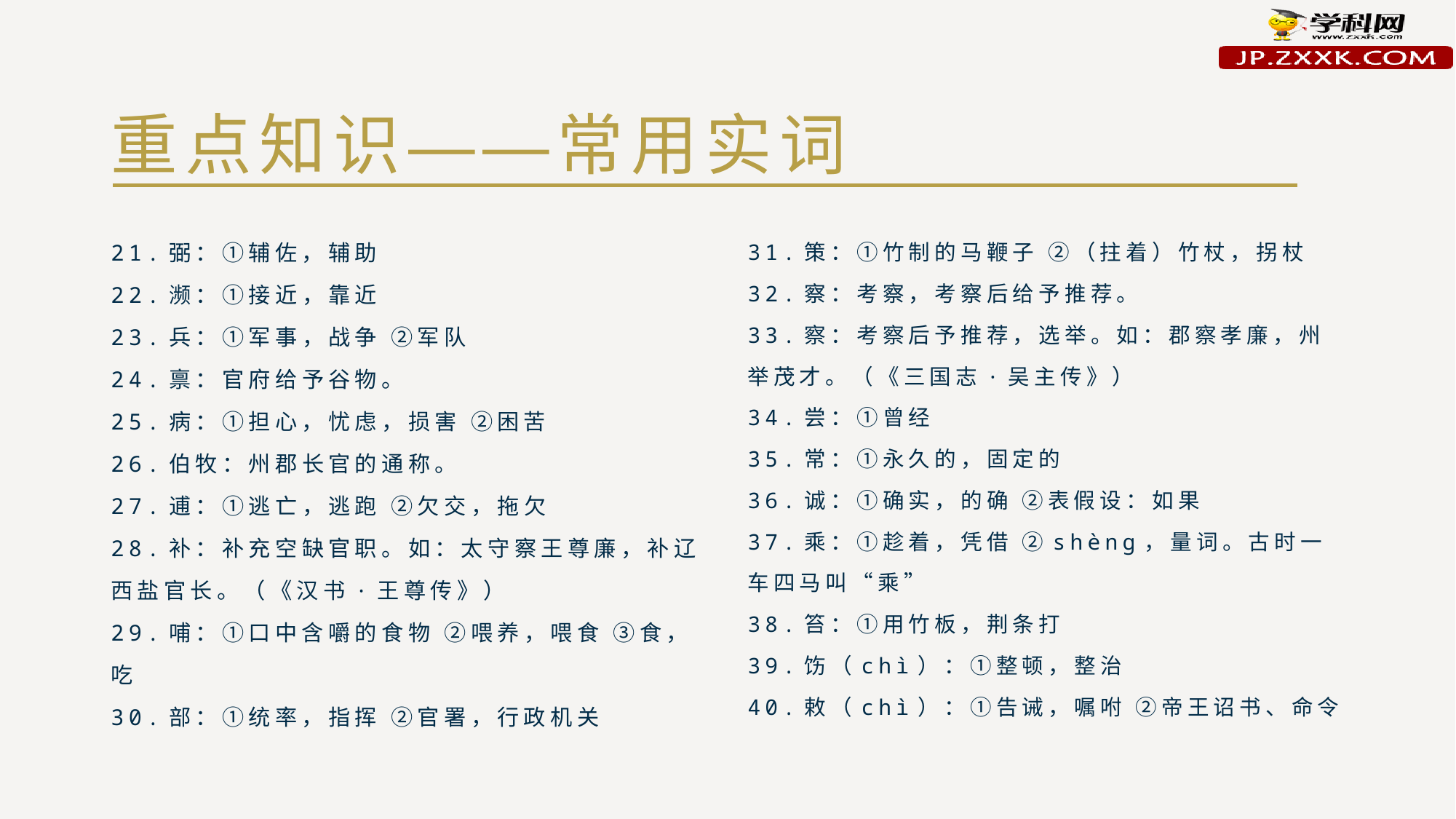

# 重点知识——常用实词
21.弼：①辅佐，辅助
22.濒：①接近，靠近
23.兵：①军事，战争 ②军队
24.禀：官府给予谷物。
25.病：①担心，忧虑，损害 ②困苦
26.伯牧：州郡长官的通称。
27.逋：①逃亡，逃跑 ②欠交，拖欠
28.补：补充空缺官职。如：太守察王尊廉，补辽西盐官长。（《汉书·王尊传》）
29.哺：①口中含嚼的食物 ②喂养，喂食 ③食，吃
30.部：①统率，指挥 ②官署，行政机关
31.策：①竹制的马鞭子 ②（拄着）竹杖，拐杖
32.察：考察，考察后给予推荐。
33.察：考察后予推荐，选举。如：郡察孝廉，州举茂才。（《三国志·吴主传》）
34.尝：①曾经
35.常：①永久的，固定的
36.诚：①确实，的确 ②表假设：如果
37.乘：①趁着，凭借 ②shèng，量词。古时一车四马叫“乘”
38.笞：①用竹板，荆条打
39.饬（chì）：①整顿，整治
40.敕（chì）：①告诫，嘱咐 ②帝王诏书、命令